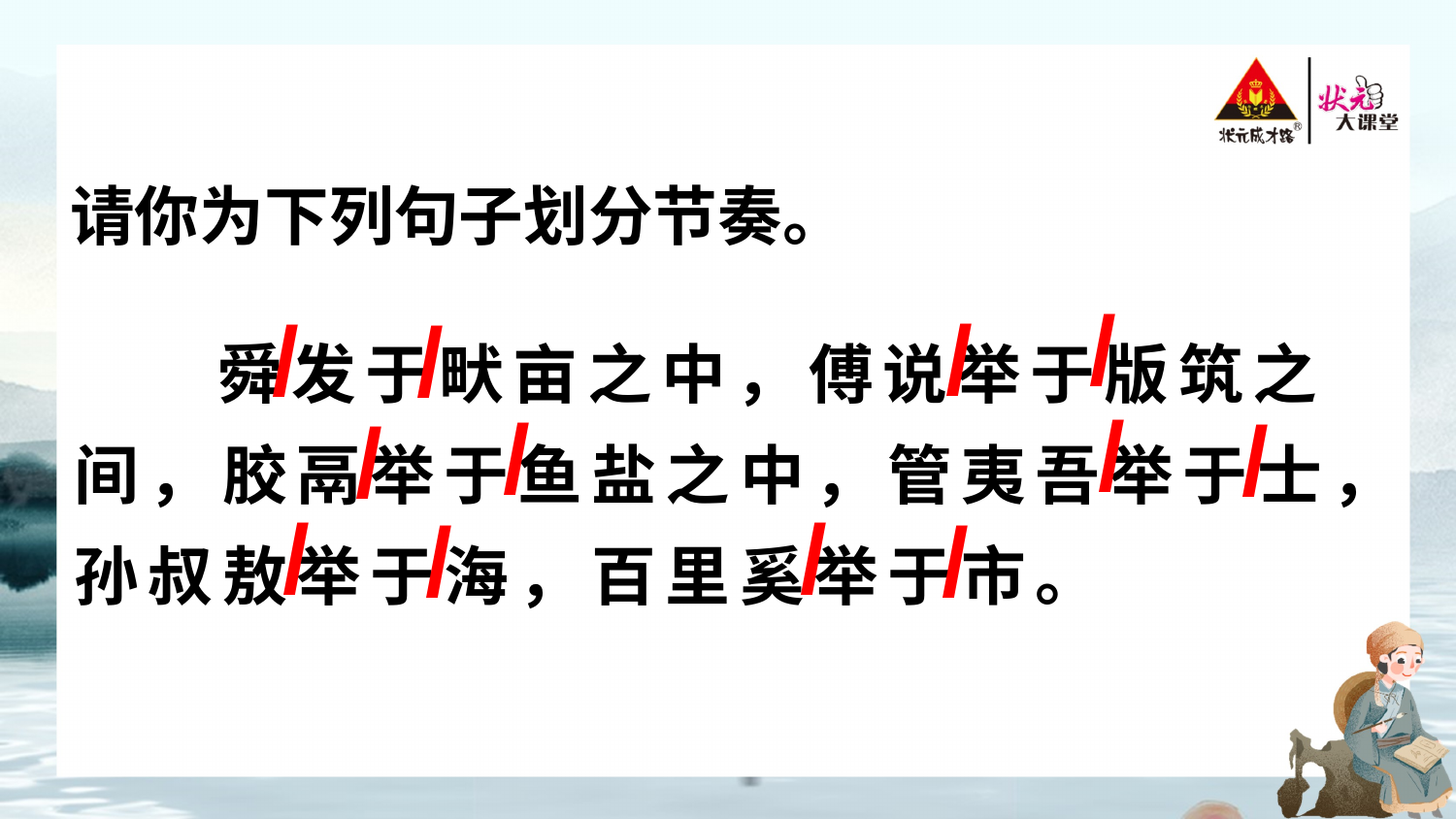

请你为下列句子划分节奏。
/
/
/
/
舜发于畎亩之中，傅说举于版筑之间，胶鬲举于鱼盐之中，管夷吾举于士，孙叔敖举于海，百里奚举于市。
/
/
/
/
/
/
/
/